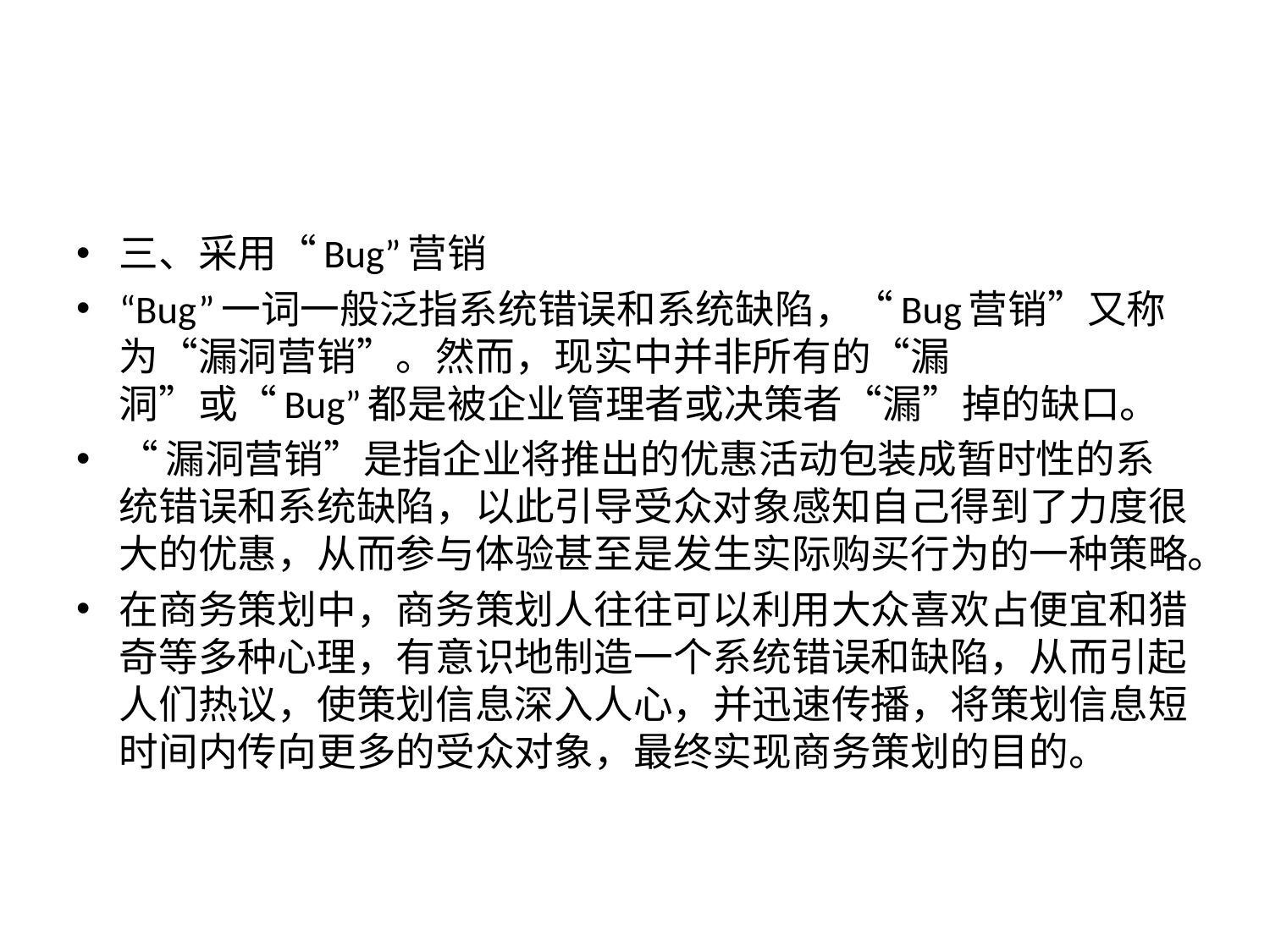

#
三、采用“Bug”营销
“Bug”一词一般泛指系统错误和系统缺陷，“Bug营销”又称为“漏洞营销”。然而，现实中并非所有的“漏洞”或“Bug”都是被企业管理者或决策者“漏”掉的缺口。
“漏洞营销”是指企业将推出的优惠活动包装成暂时性的系统错误和系统缺陷，以此引导受众对象感知自己得到了力度很大的优惠，从而参与体验甚至是发生实际购买行为的一种策略。
在商务策划中，商务策划人往往可以利用大众喜欢占便宜和猎奇等多种心理，有意识地制造一个系统错误和缺陷，从而引起人们热议，使策划信息深入人心，并迅速传播，将策划信息短时间内传向更多的受众对象，最终实现商务策划的目的。